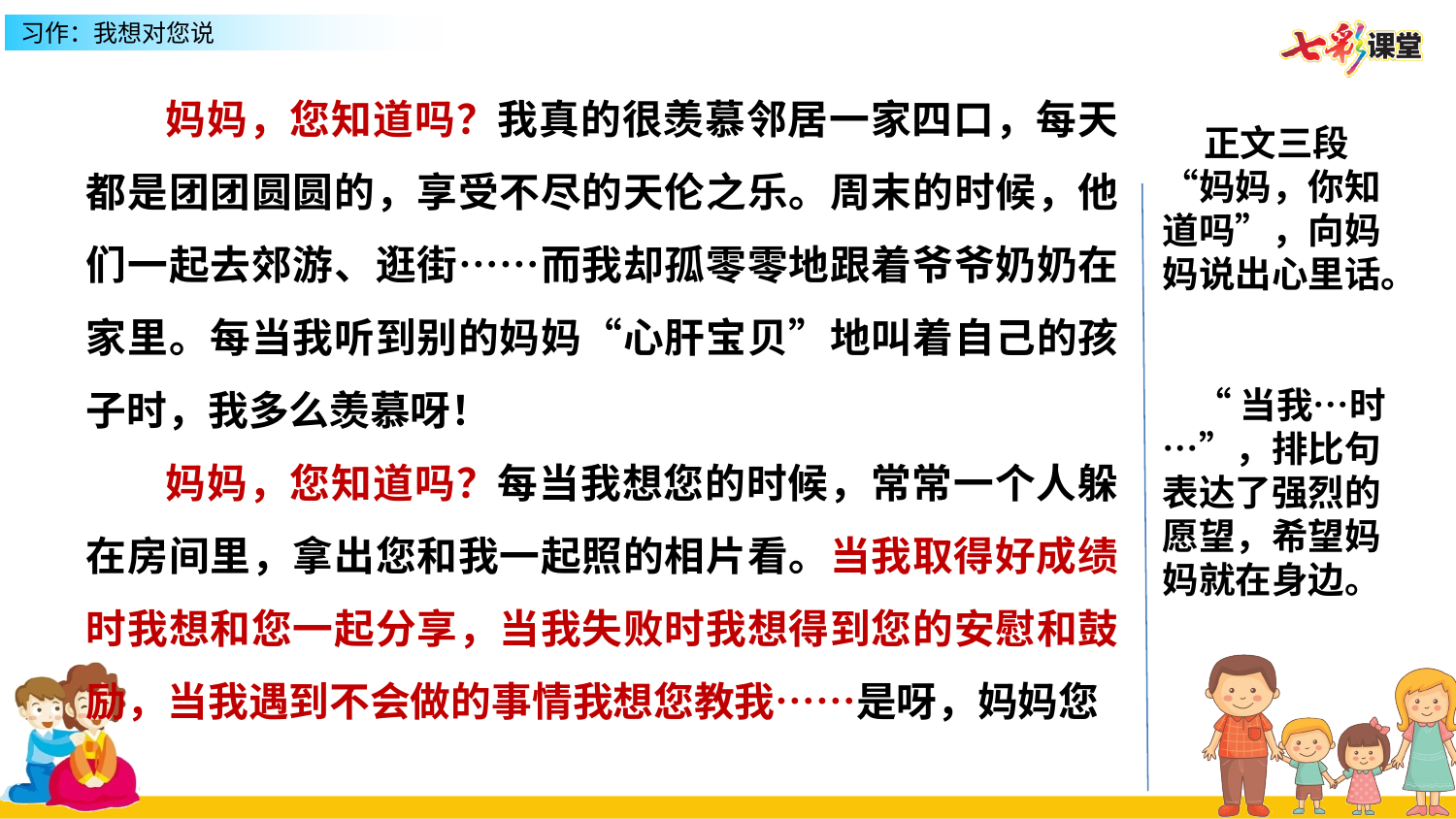

妈妈，您知道吗？我真的很羡慕邻居一家四口，每天都是团团圆圆的，享受不尽的天伦之乐。周末的时候，他们一起去郊游、逛街……而我却孤零零地跟着爷爷奶奶在家里。每当我听到别的妈妈“心肝宝贝”地叫着自己的孩子时，我多么羡慕呀！
  妈妈，您知道吗？每当我想您的时候，常常一个人躲在房间里，拿出您和我一起照的相片看。当我取得好成绩时我想和您一起分享，当我失败时我想得到您的安慰和鼓励，当我遇到不会做的事情我想您教我……是呀，妈妈您

    正文三段“妈妈，你知道吗”，向妈妈说出心里话。

    “当我…时…”，排比句表达了强烈的愿望，希望妈妈就在身边。